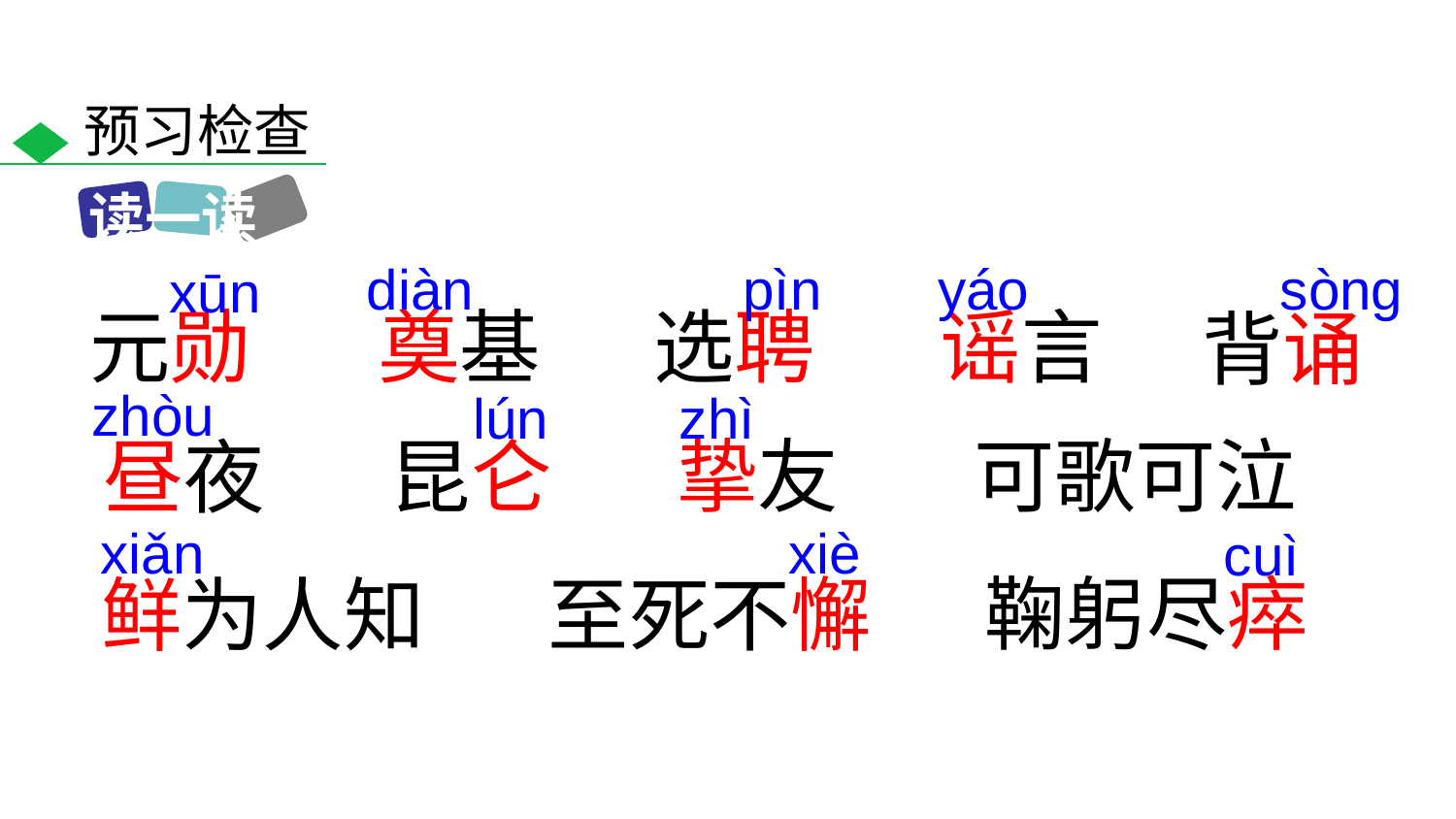

预习检查

读一读

diàn
pìn
yáo
sòng
xūn
元勋
奠基
选聘
谣言
背诵
zhòu
lún
zhì
挚友
可歌可泣
昼夜
昆仑
xiǎn
xiè
cuì
鞠躬尽瘁
鲜为人知
至死不懈